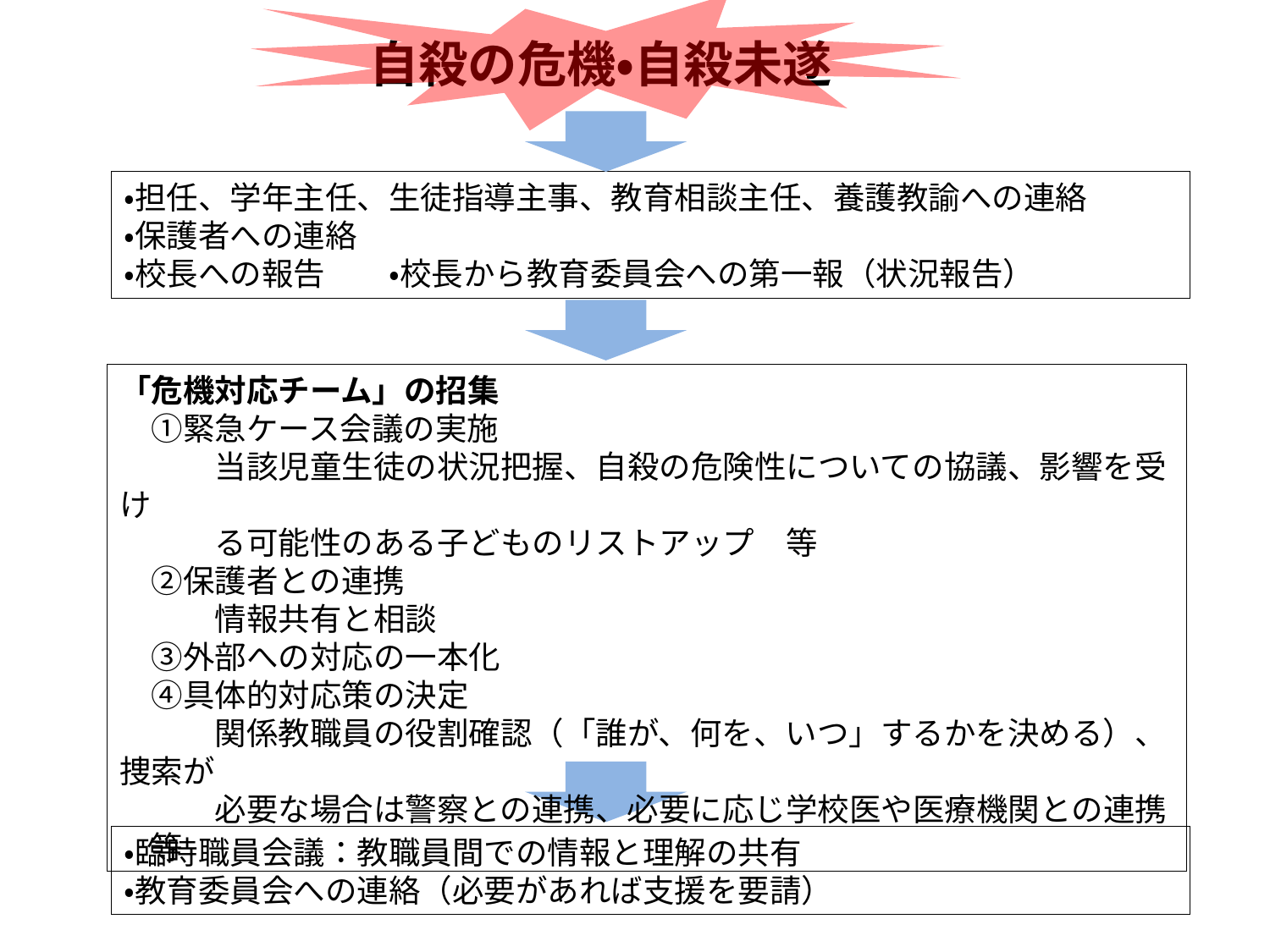

# 自殺の危機・自殺未遂

・担任、学年主任、生徒指導主事、教育相談主任、養護教諭への連絡
・保護者への連絡
・校長への報告　　・校長から教育委員会への第一報（状況報告）

「危機対応チーム」の招集
　①緊急ケース会議の実施
　　　当該児童生徒の状況把握、自殺の危険性についての協議、影響を受け
　　　る可能性のある子どものリストアップ　等
　②保護者との連携
　　　情報共有と相談
　③外部への対応の一本化
　④具体的対応策の決定
　　　関係教職員の役割確認（「誰が、何を、いつ」するかを決める）、捜索が
　　　必要な場合は警察との連携、必要に応じ学校医や医療機関との連携　等

・臨時職員会議：教職員間での情報と理解の共有
・教育委員会への連絡（必要があれば支援を要請）